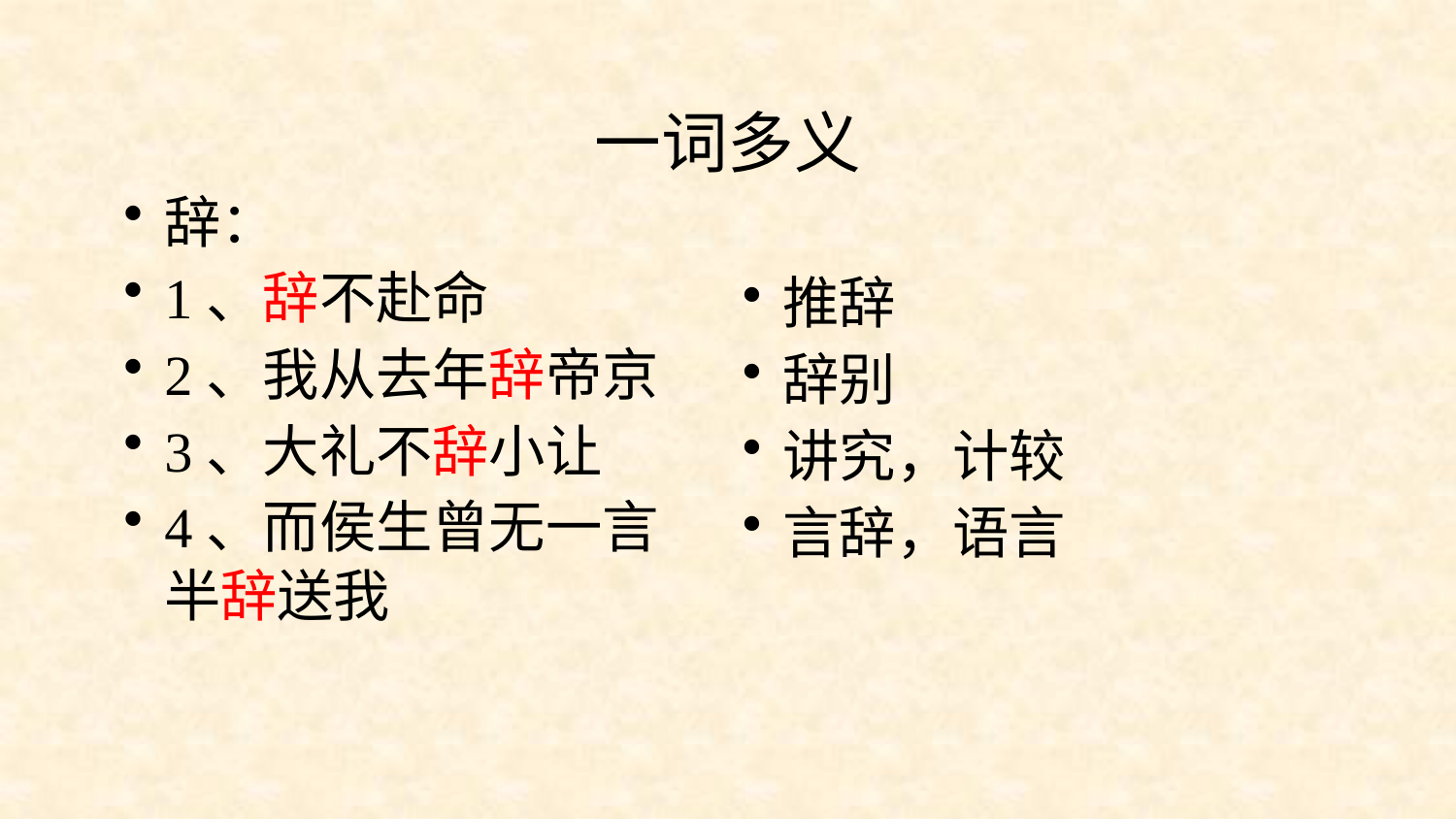

# 一词多义
辞：
1、辞不赴命
2、我从去年辞帝京
3、大礼不辞小让
4、而侯生曾无一言半辞送我
推辞
辞别
讲究，计较
言辞，语言